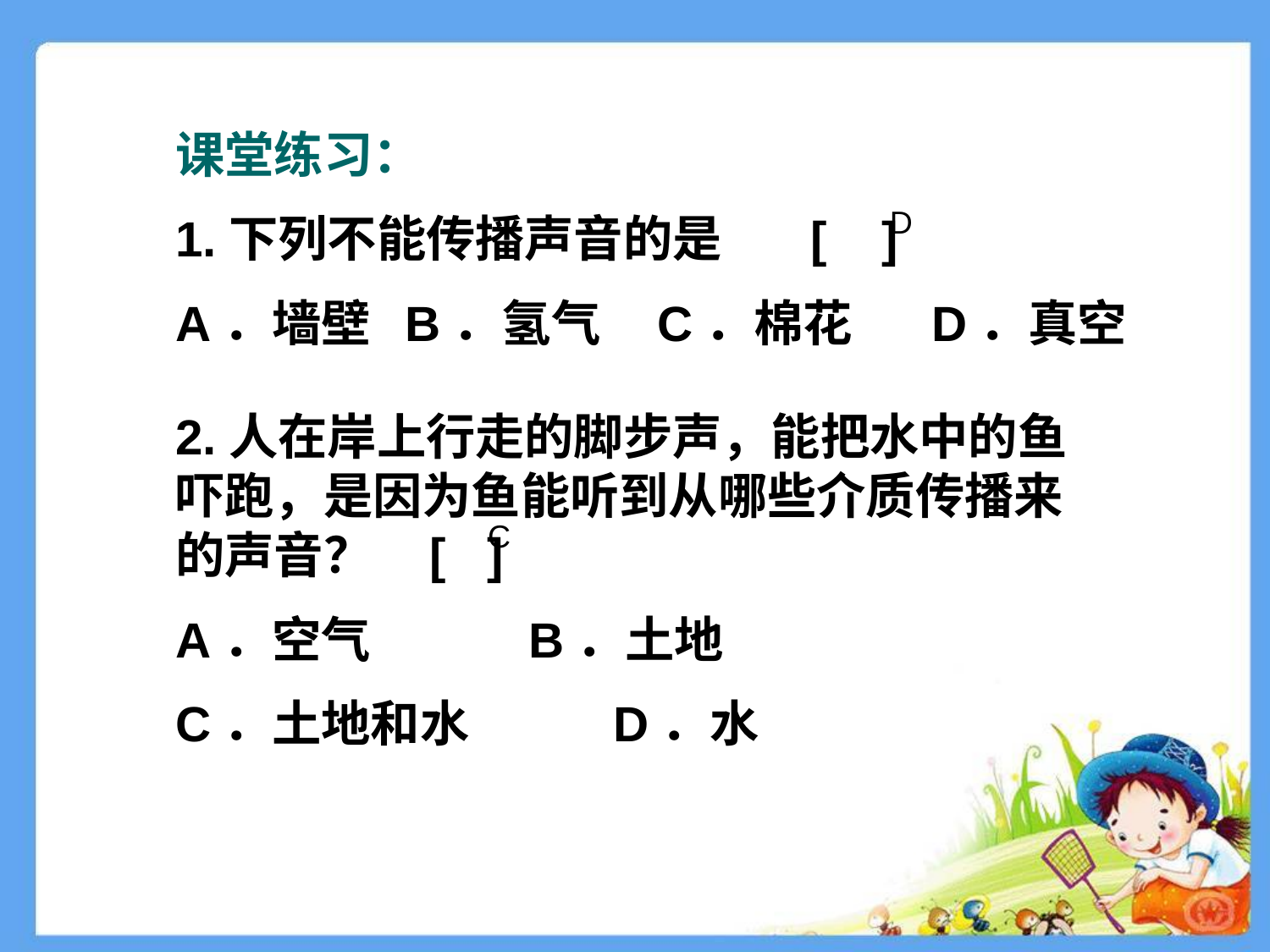

课堂练习：
1.下列不能传播声音的是	[    ]
A．墙壁  B．氢气    C．棉花      D．真空

  D
2.人在岸上行走的脚步声，能把水中的鱼吓跑，是因为鱼能听到从哪些介质传播来的声音？	[   ]
A．空气             B．土地
C．土地和水	    D．水

C